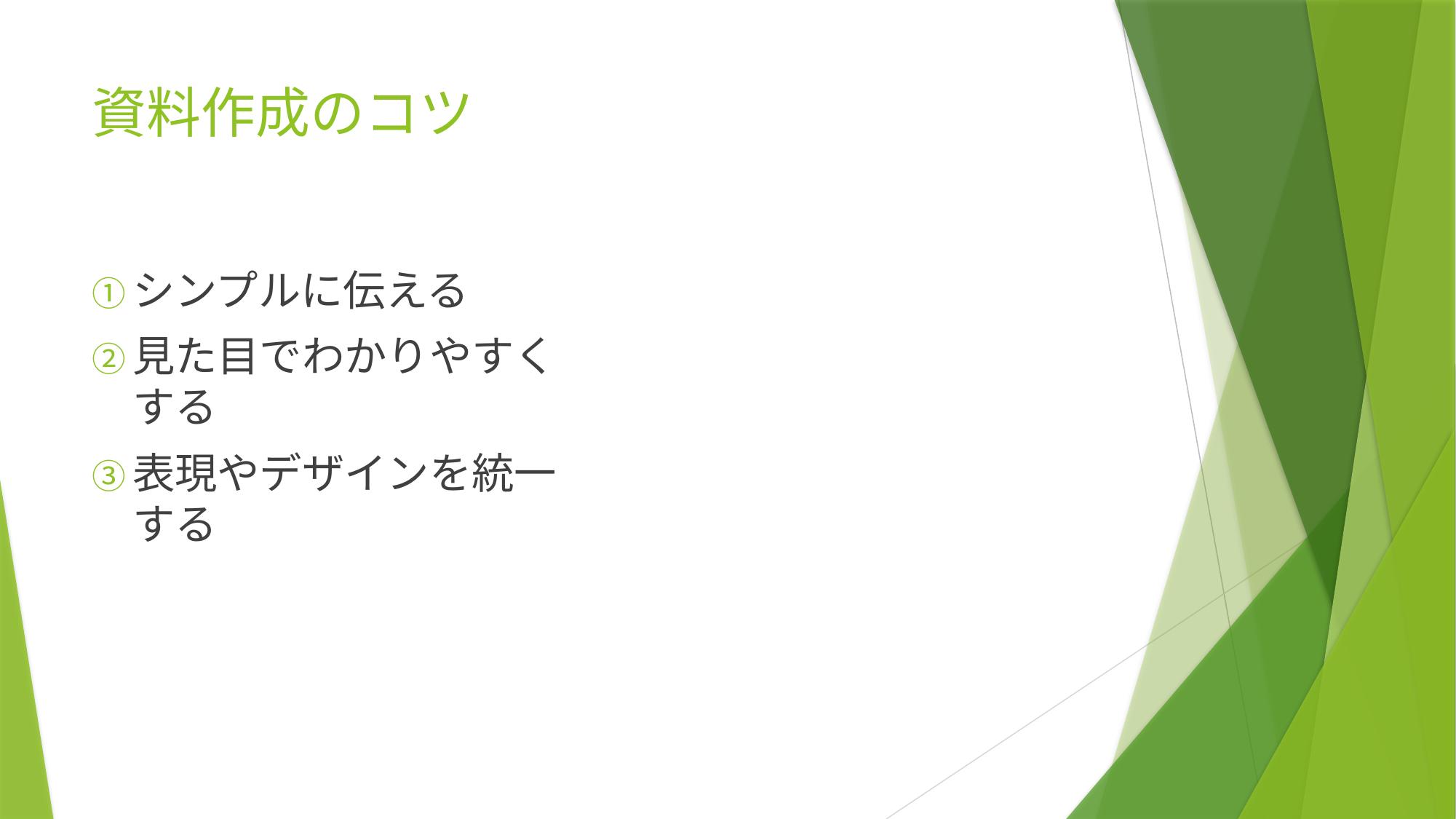

# 資料作成のコツ
シンプルに伝える
見た目でわかりやすくする
表現やデザインを統一する